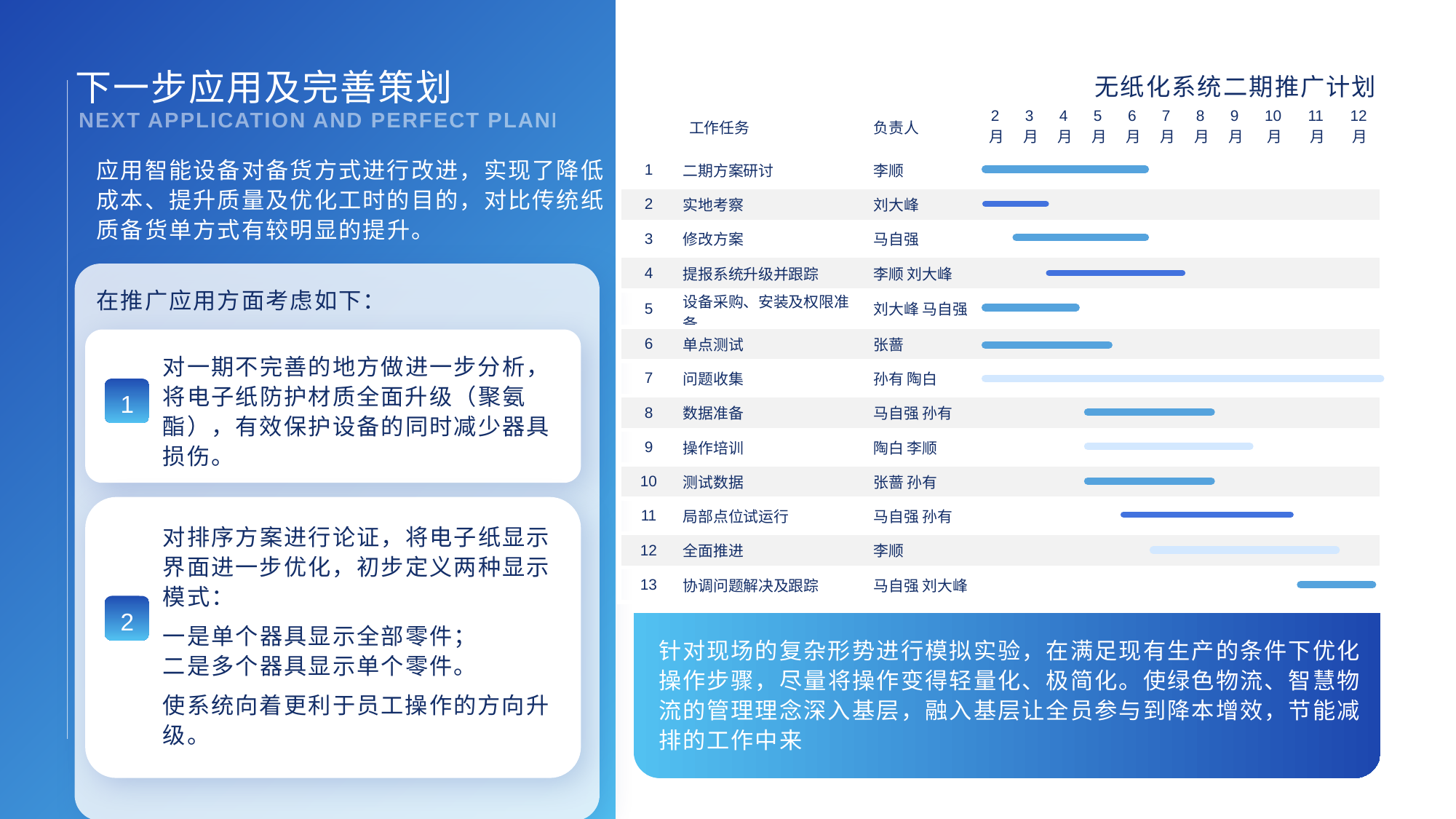

下一步应用及完善策划
无纸化系统二期推广计划
NEXT APPLICATION AND PERFECT PLANNING
|  | 工作任务 | 负责人 | 2月 | 3月 | 4月 | 5月 | 6月 | 7月 | 8月 | 9月 | 10月 | 11月 | 12月 |
| --- | --- | --- | --- | --- | --- | --- | --- | --- | --- | --- | --- | --- | --- |
| 1 | 二期方案研讨 | 李顺 |  |  |  |  |  |  |  |  |  |  |  |
| 2 | 实地考察 | 刘大峰 |  |  |  |  |  |  |  |  |  |  |  |
| 3 | 修改方案 | 马自强 |  |  |  |  |  |  |  |  |  |  |  |
| 4 | 提报系统升级并跟踪 | 李顺 刘大峰 |  |  |  |  |  |  |  |  |  |  |  |
| 5 | 设备采购、安装及权限准备 | 刘大峰 马自强 |  |  |  |  |  |  |  |  |  |  |  |
| 6 | 单点测试 | 张蔷 |  |  |  |  |  |  |  |  |  |  |  |
| 7 | 问题收集 | 孙有 陶白 |  |  |  |  |  |  |  |  |  |  |  |
| 8 | 数据准备 | 马自强 孙有 |  |  |  |  |  |  |  |  |  |  |  |
| 9 | 操作培训 | 陶白 李顺 |  |  |  |  |  |  |  |  |  |  |  |
| 10 | 测试数据 | 张蔷 孙有 |  |  |  |  |  |  |  |  |  |  |  |
| 11 | 局部点位试运行 | 马自强 孙有 |  |  |  |  |  |  |  |  |  |  |  |
| 12 | 全面推进 | 李顺 |  |  |  |  |  |  |  |  |  |  |  |
| 13 | 协调问题解决及跟踪 | 马自强 刘大峰 |  |  |  |  |  |  |  |  |  |  |  |
应用智能设备对备货方式进行改进，实现了降低成本、提升质量及优化工时的目的，对比传统纸质备货单方式有较明显的提升。

在推广应用方面考虑如下：

对一期不完善的地方做进一步分析，将电子纸防护材质全面升级（聚氨酯），有效保护设备的同时减少器具损伤。

1

对排序方案进行论证，将电子纸显示界面进一步优化，初步定义两种显示模式：
一是单个器具显示全部零件；
二是多个器具显示单个零件。
使系统向着更利于员工操作的方向升级。

2

针对现场的复杂形势进行模拟实验，在满足现有生产的条件下优化操作步骤，尽量将操作变得轻量化、极简化。使绿色物流、智慧物流的管理理念深入基层，融入基层让全员参与到降本增效，节能减排的工作中来